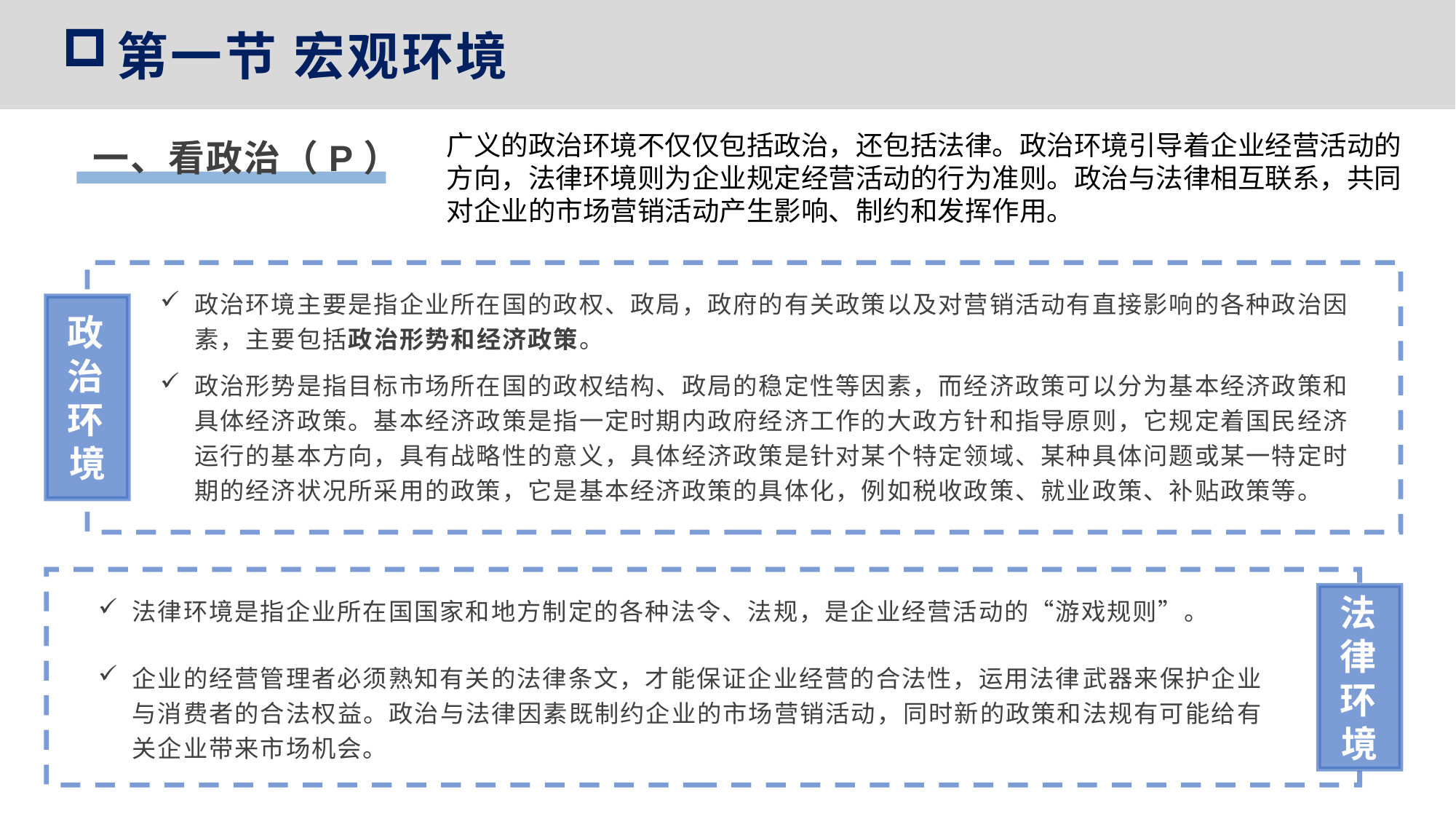

第一节 宏观环境
广义的政治环境不仅仅包括政治，还包括法律。政治环境引导着企业经营活动的方向，法律环境则为企业规定经营活动的行为准则。政治与法律相互联系，共同对企业的市场营销活动产生影响、制约和发挥作用。
一、看政治（P）

政治环境主要是指企业所在国的政权、政局，政府的有关政策以及对营销活动有直接影响的各种政治因素，主要包括政治形势和经济政策。
政治环境
政治形势是指目标市场所在国的政权结构、政局的稳定性等因素，而经济政策可以分为基本经济政策和具体经济政策。基本经济政策是指一定时期内政府经济工作的大政方针和指导原则，它规定着国民经济运行的基本方向，具有战略性的意义，具体经济政策是针对某个特定领域、某种具体问题或某一特定时期的经济状况所采用的政策，它是基本经济政策的具体化，例如税收政策、就业政策、补贴政策等。

法律环境
法律环境是指企业所在国国家和地方制定的各种法令、法规，是企业经营活动的“游戏规则”。
企业的经营管理者必须熟知有关的法律条文，才能保证企业经营的合法性，运用法律武器来保护企业与消费者的合法权益。政治与法律因素既制约企业的市场营销活动，同时新的政策和法规有可能给有关企业带来市场机会。